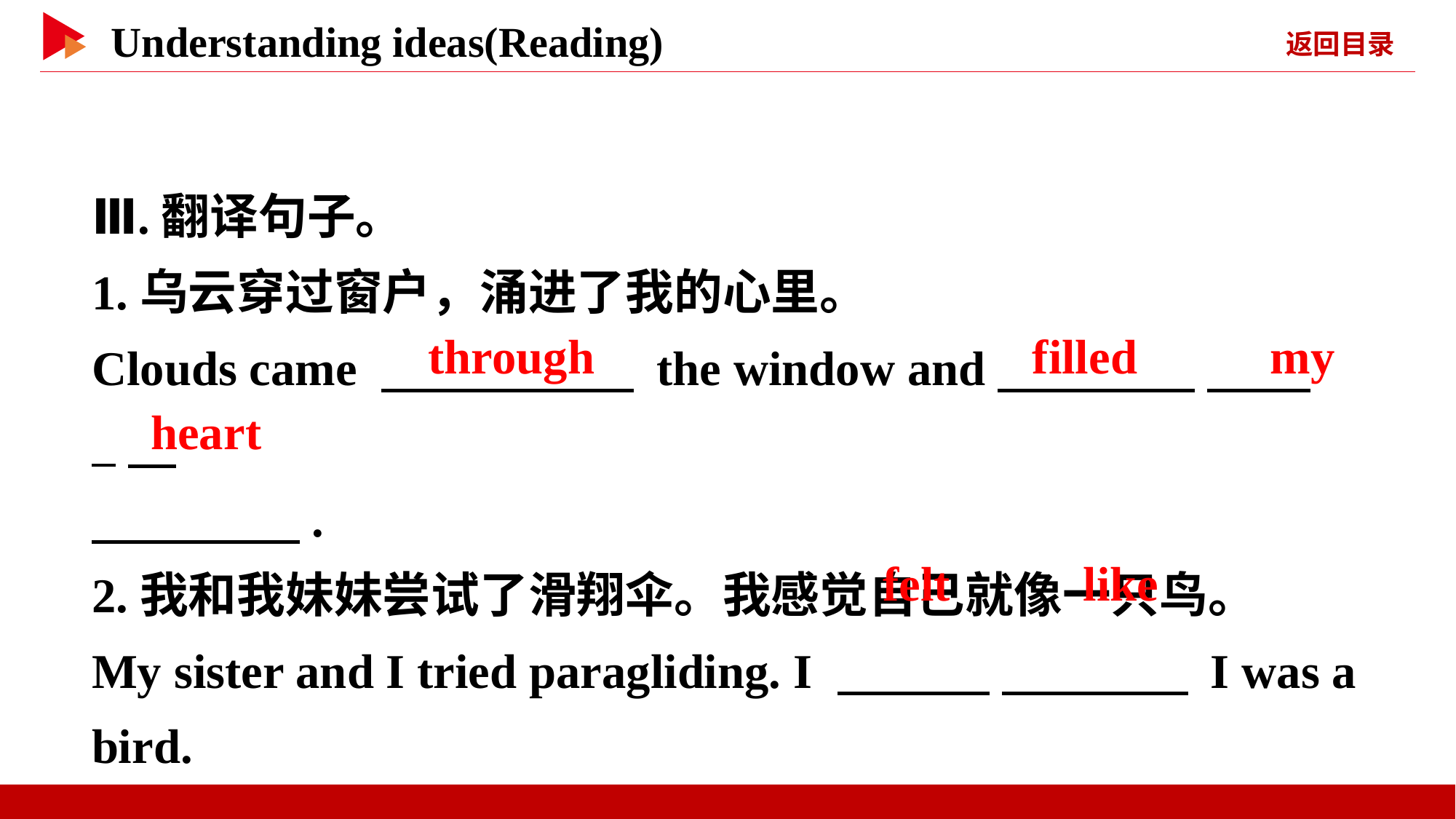

Ⅲ.翻译句子。
1.乌云穿过窗户，涌进了我的心里。
Clouds came 　              　 the window and　         　 　      _
　          　.
2.我和我妹妹尝试了滑翔伞。我感觉自己就像一只鸟。
My sister and I tried paragliding. I 　     　 　        　 I was a bird.
　through
　filled　 　my
　heart
　felt　 　like